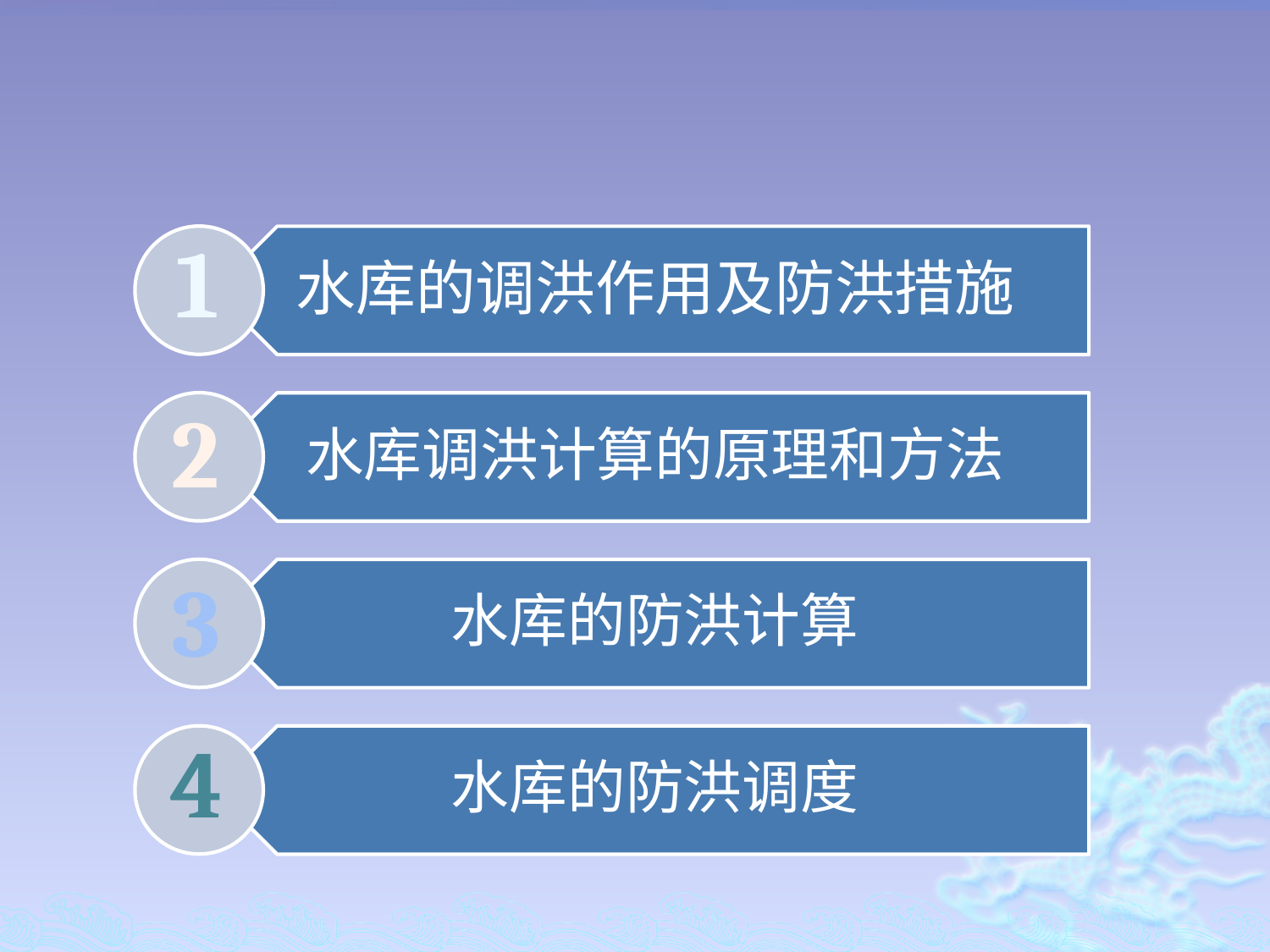

1
水库的调洪作用及防洪措施
水库调洪计算的原理和方法
水库的防洪计算
水库的防洪调度
2
3
4